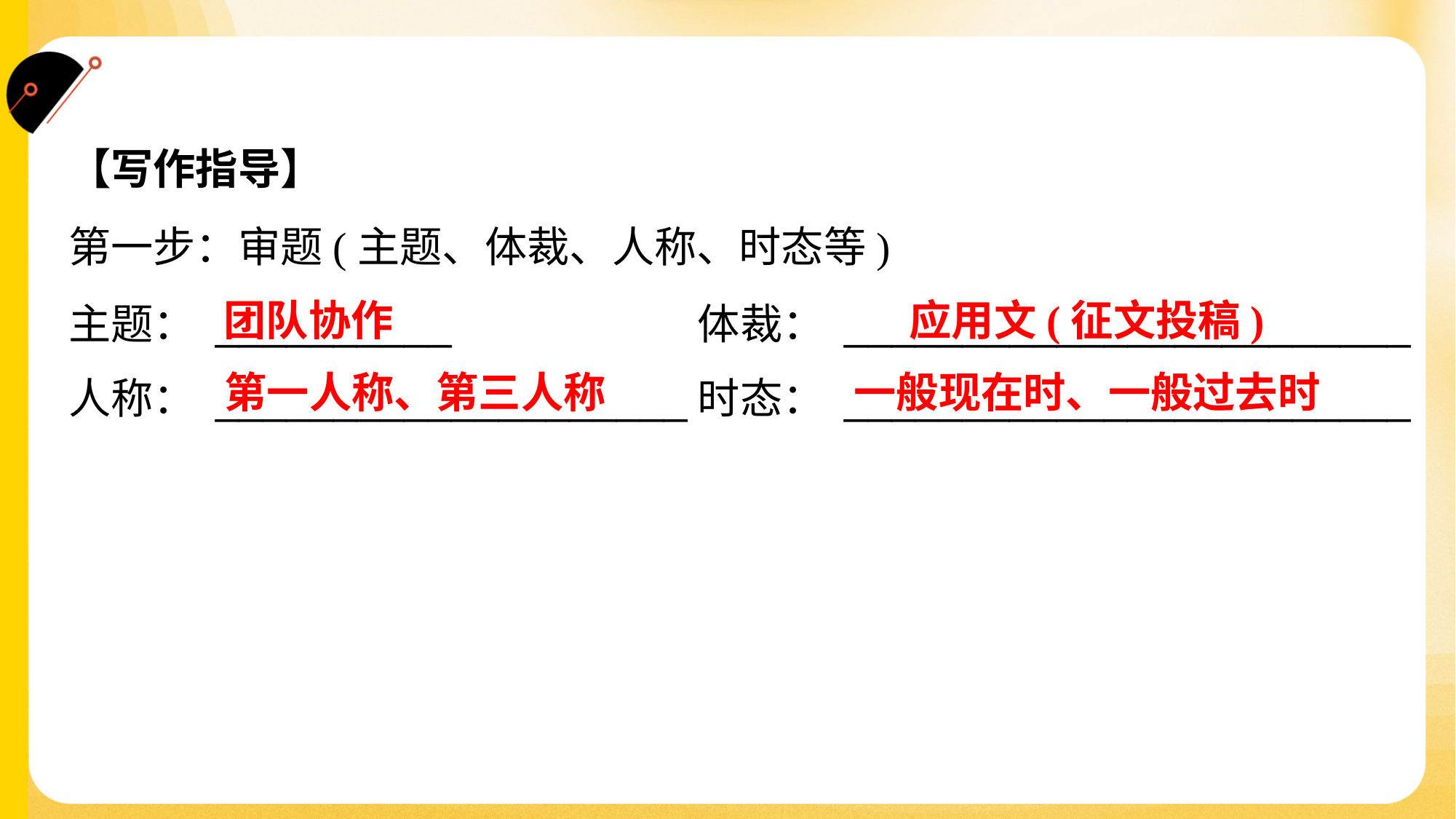

【写作指导】
第一步：审题(主题、体裁、人称、时态等)
主题： __________	体裁： ________________________
人称： ____________________	时态： ________________________
团队协作
应用文(征文投稿)
第一人称、第三人称
一般现在时、一般过去时